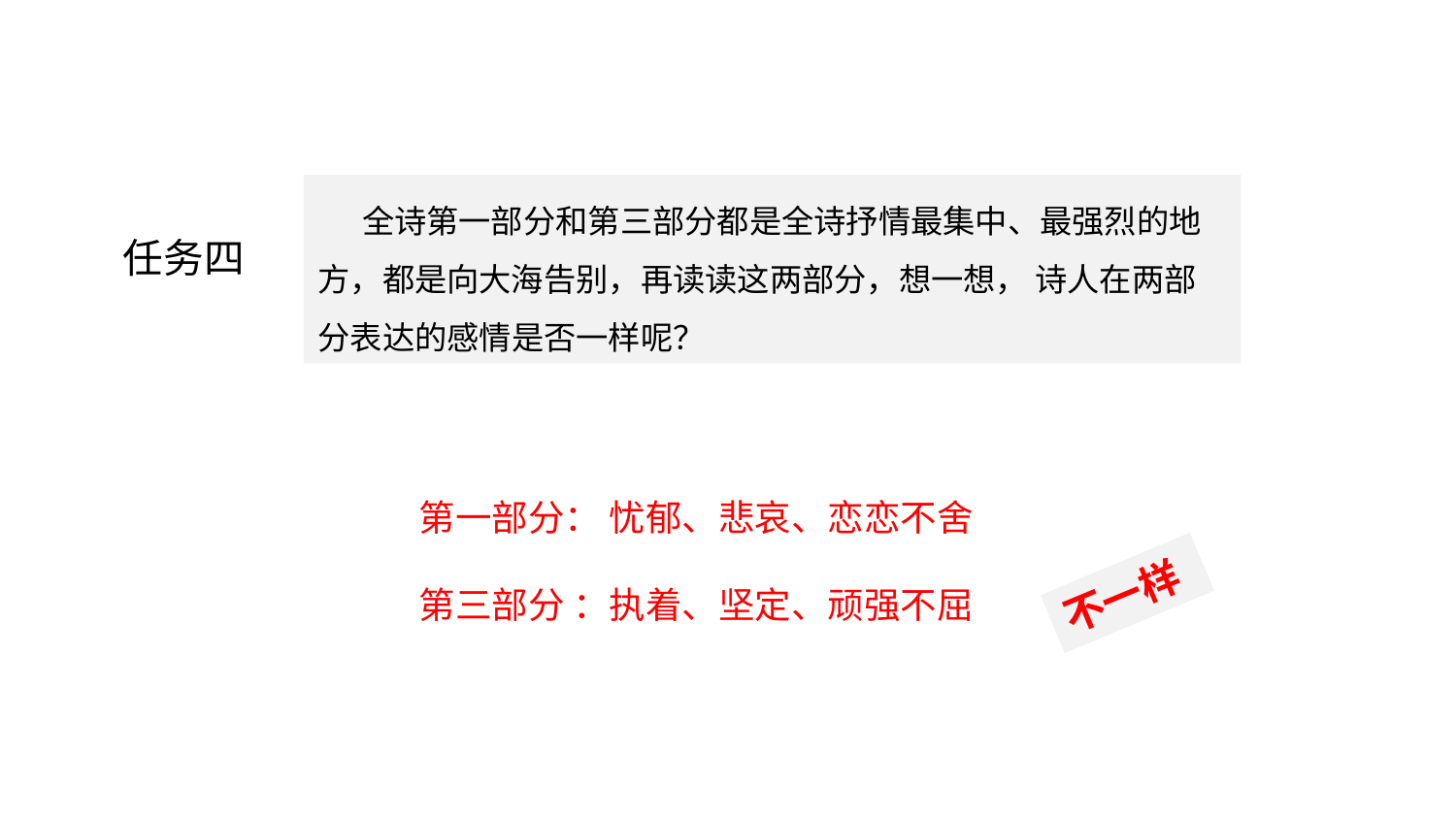

品读诗歌
     全诗第一部分和第三部分都是全诗抒情最集中、最强烈的地方，都是向大海告别，再读读这两部分，想一想， 诗人在两部分表达的感情是否一样呢？
任务四
第一部分： 忧郁、悲哀、恋恋不舍
第三部分 ：执着、坚定、顽强不屈
不一样